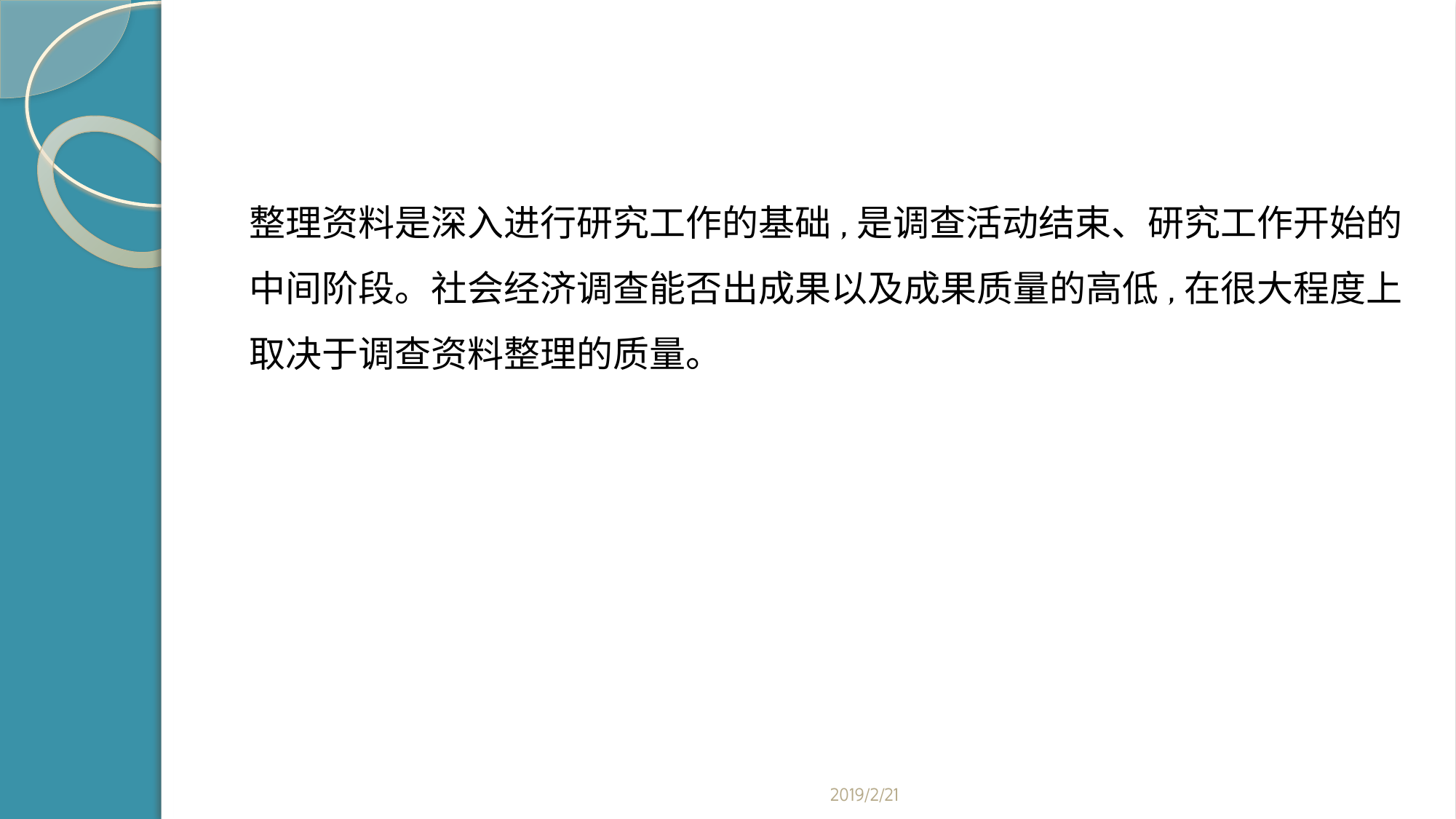

#
整理资料是深入进行研究工作的基础,是调查活动结束、研究工作开始的中间阶段。社会经济调查能否出成果以及成果质量的高低,在很大程度上取决于调查资料整理的质量。
2019/2/21